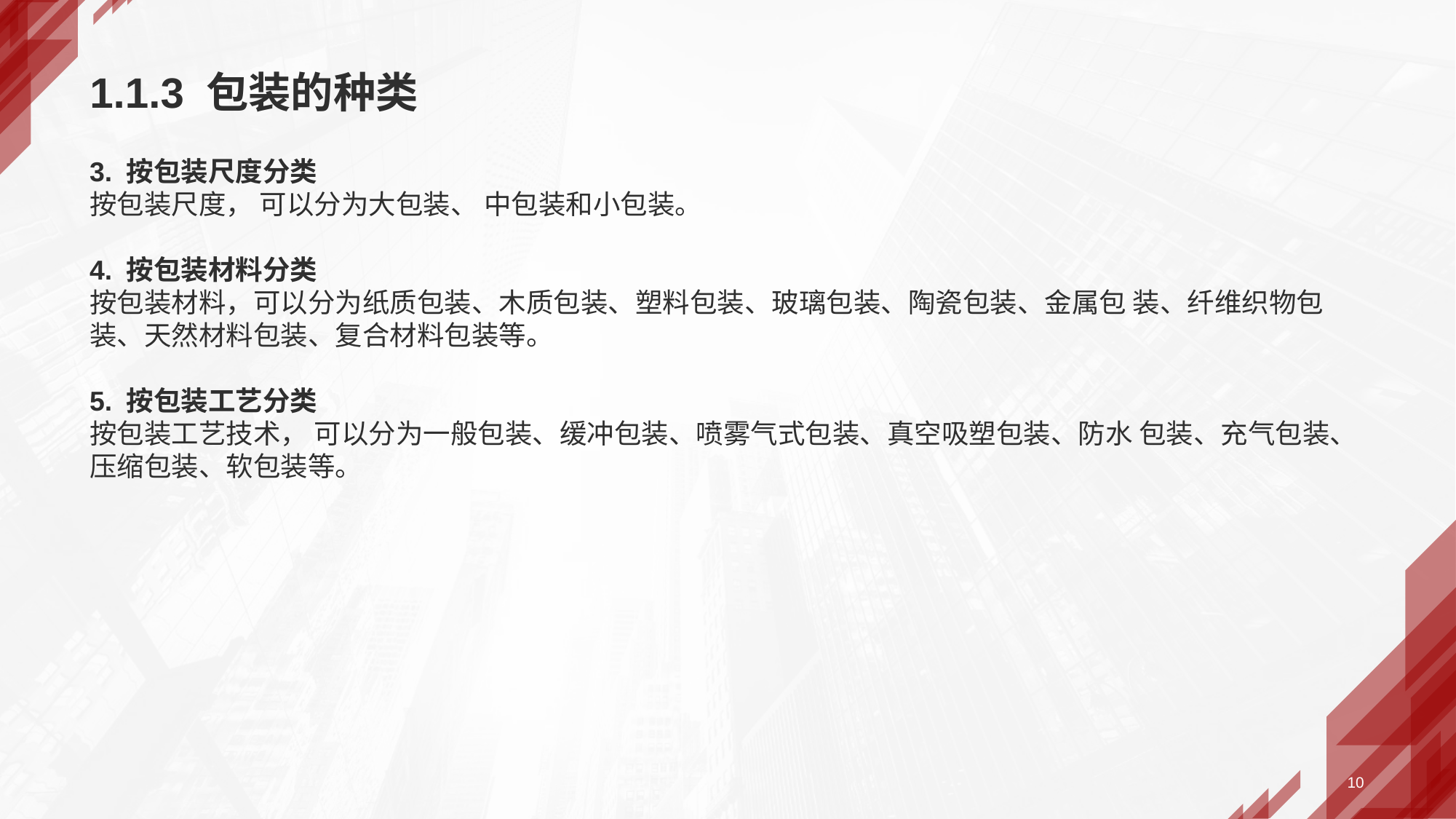

# 1.1.3 包装的种类
3. 按包装尺度分类
按包装尺度， 可以分为大包装、 中包装和小包装。

4. 按包装材料分类
按包装材料，可以分为纸质包装、木质包装、塑料包装、玻璃包装、陶瓷包装、金属包 装、纤维织物包装、天然材料包装、复合材料包装等。

5. 按包装工艺分类
按包装工艺技术， 可以分为一般包装、缓冲包装、喷雾气式包装、真空吸塑包装、防水 包装、充气包装、压缩包装、软包装等。
10